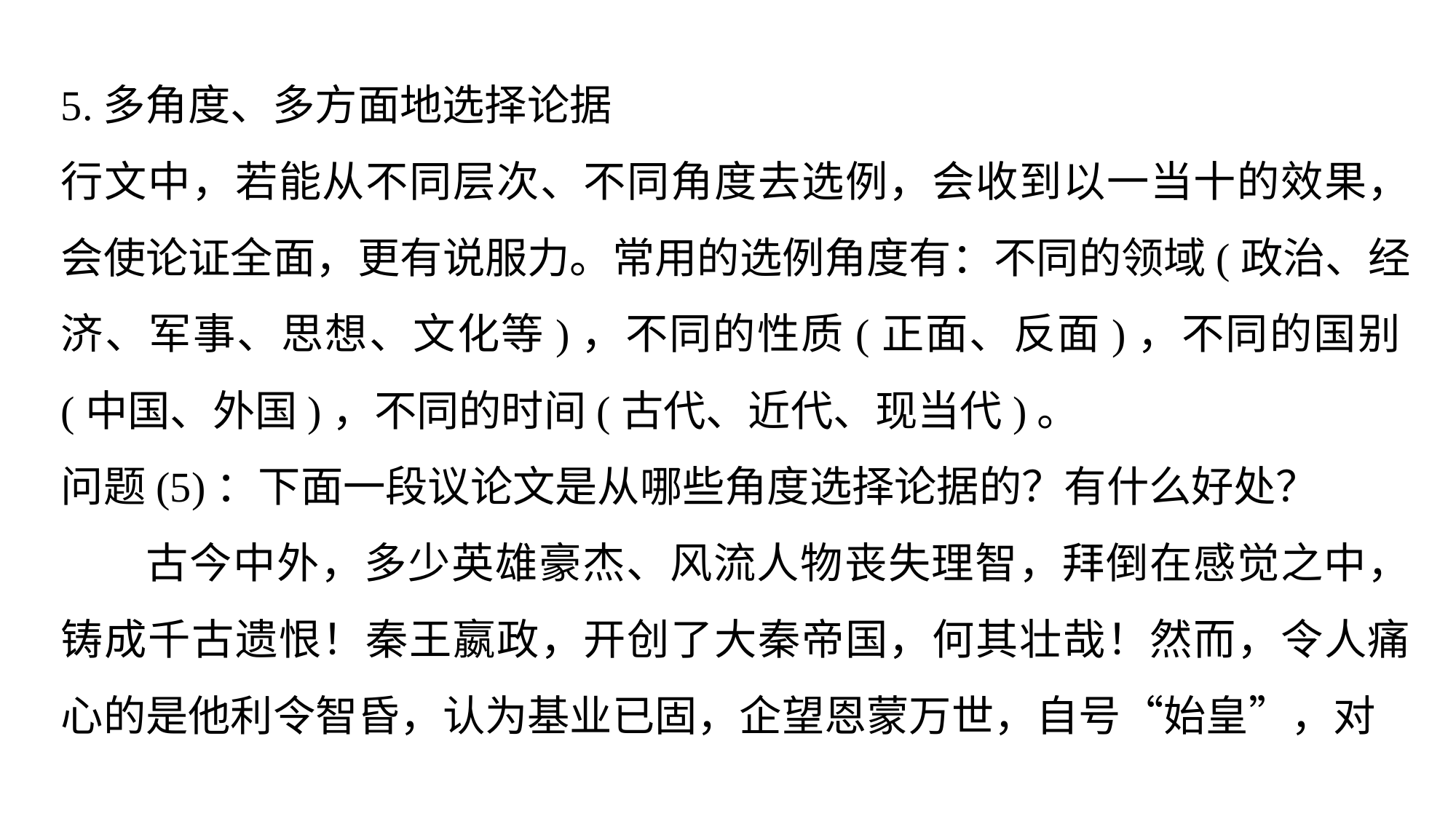

5.多角度、多方面地选择论据
行文中，若能从不同层次、不同角度去选例，会收到以一当十的效果，会使论证全面，更有说服力。常用的选例角度有：不同的领域(政治、经济、军事、思想、文化等)，不同的性质(正面、反面)，不同的国别(中国、外国)，不同的时间(古代、近代、现当代)。
问题(5)：下面一段议论文是从哪些角度选择论据的？有什么好处？
古今中外，多少英雄豪杰、风流人物丧失理智，拜倒在感觉之中，铸成千古遗恨！秦王嬴政，开创了大秦帝国，何其壮哉！然而，令人痛心的是他利令智昏，认为基业已固，企望恩蒙万世，自号“始皇”，对